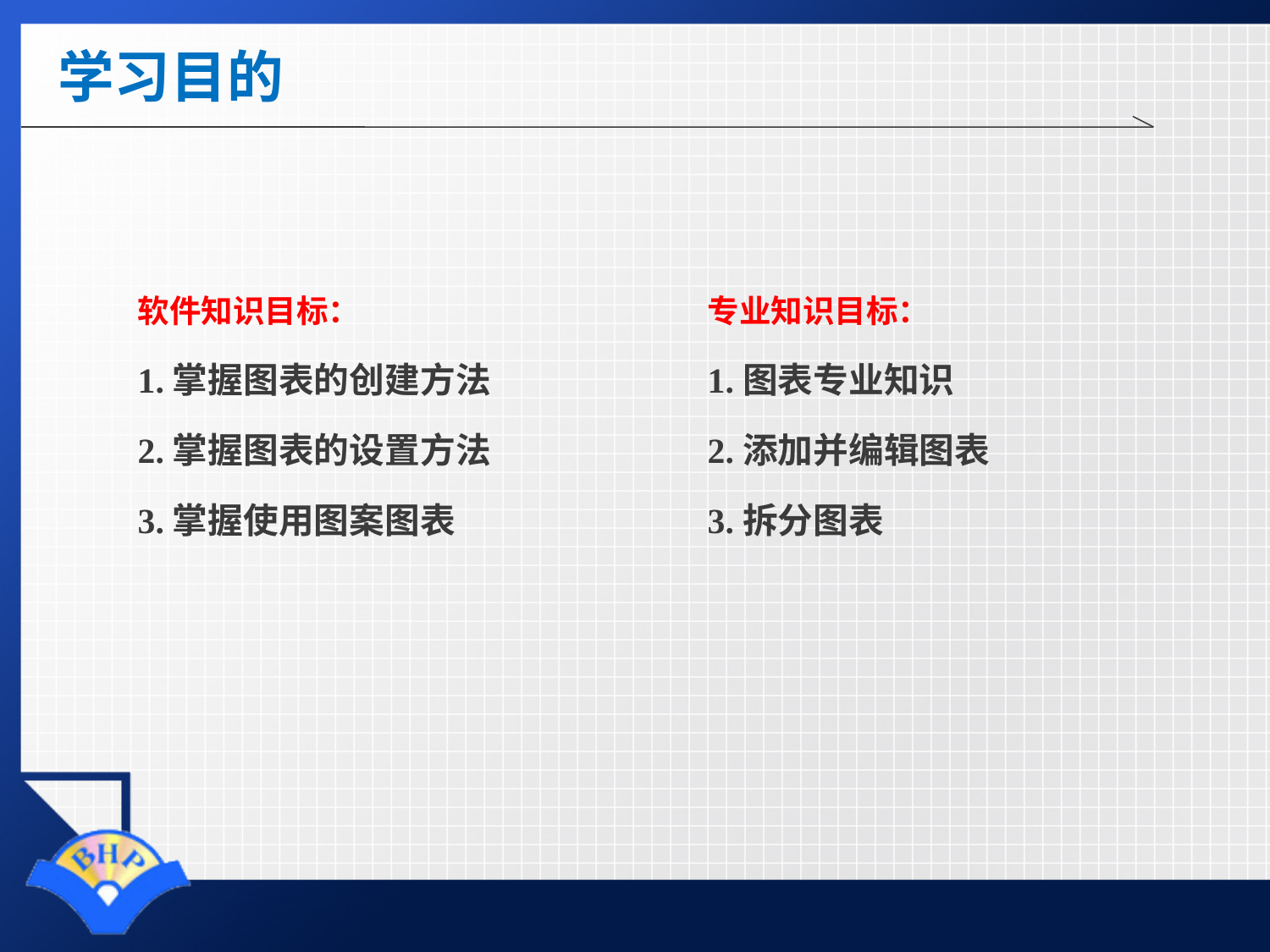

# 学习目的
软件知识目标：
1.掌握图表的创建方法
2.掌握图表的设置方法
3.掌握使用图案图表
专业知识目标：
1.图表专业知识
2.添加并编辑图表
3.拆分图表